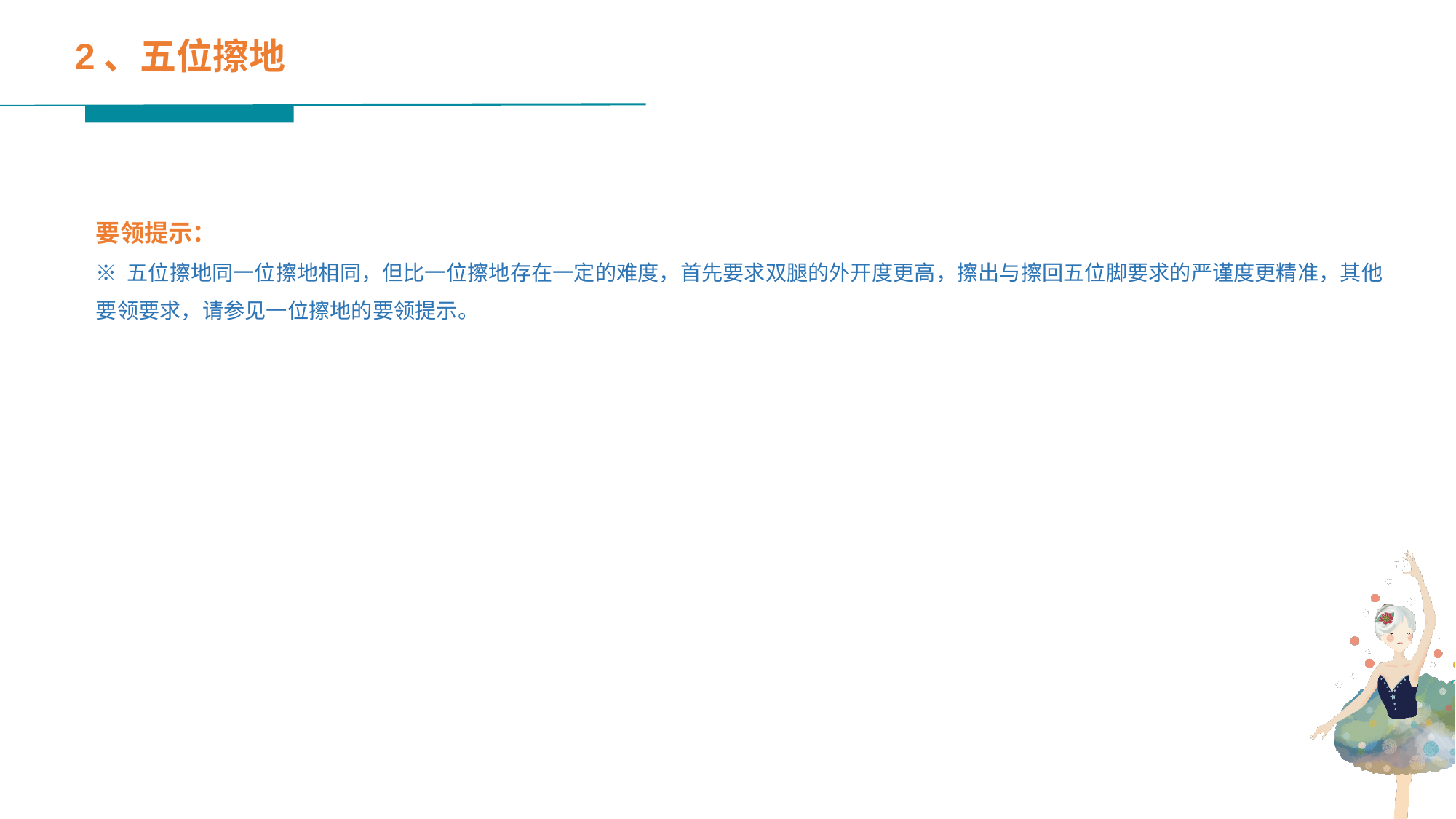

2、五位擦地

要领提示：
※ 五位擦地同一位擦地相同，但比一位擦地存在一定的难度，首先要求双腿的外开度更高，擦出与擦回五位脚要求的严谨度更精准，其他要领要求，请参见一位擦地的要领提示。